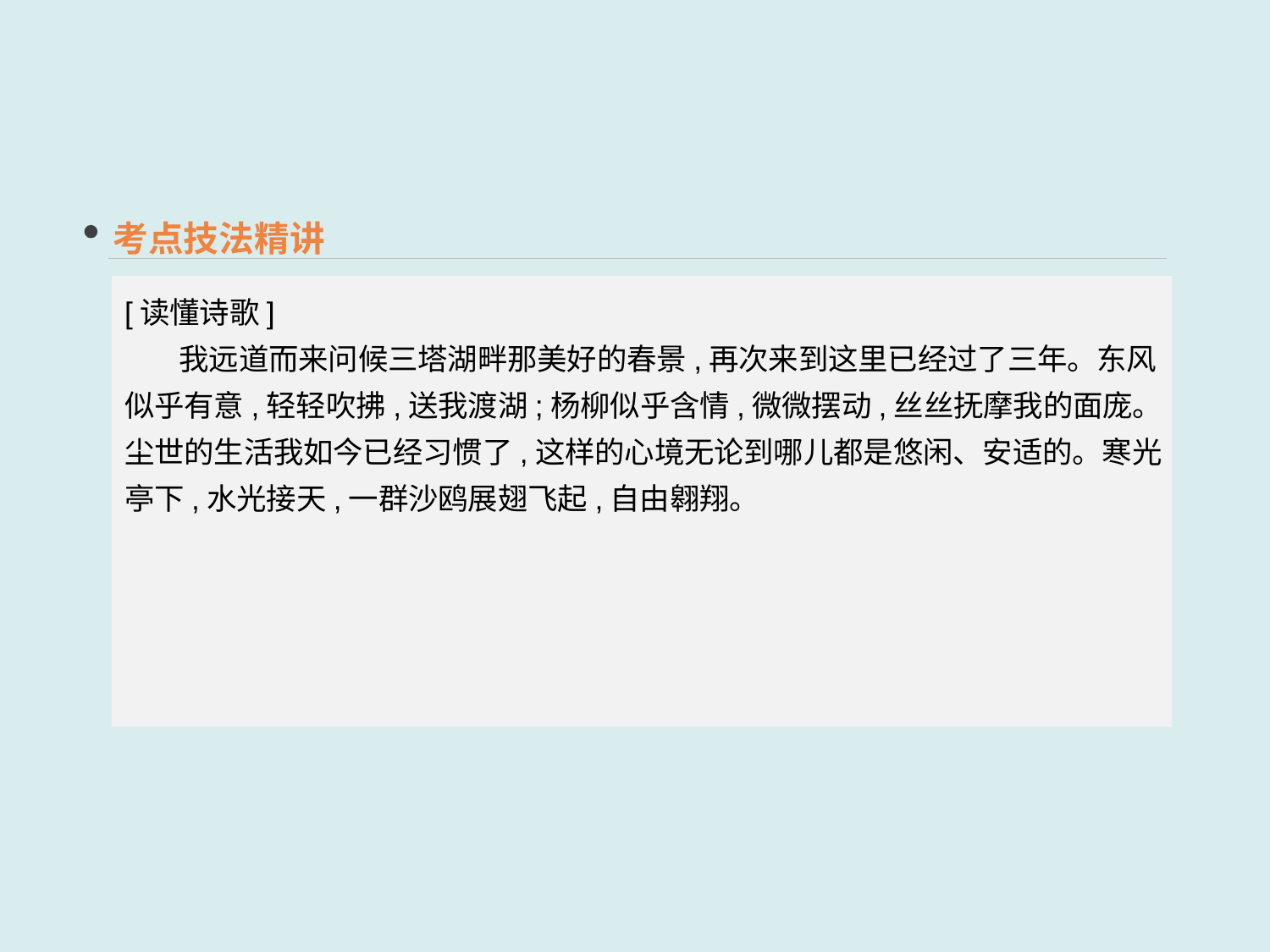

考点技法精讲

[读懂诗歌]
       我远道而来问候三塔湖畔那美好的春景,再次来到这里已经过了三年。东风似乎有意,轻轻吹拂,送我渡湖;杨柳似乎含情,微微摆动,丝丝抚摩我的面庞。尘世的生活我如今已经习惯了,这样的心境无论到哪儿都是悠闲、安适的。寒光亭下,水光接天,一群沙鸥展翅飞起,自由翱翔。